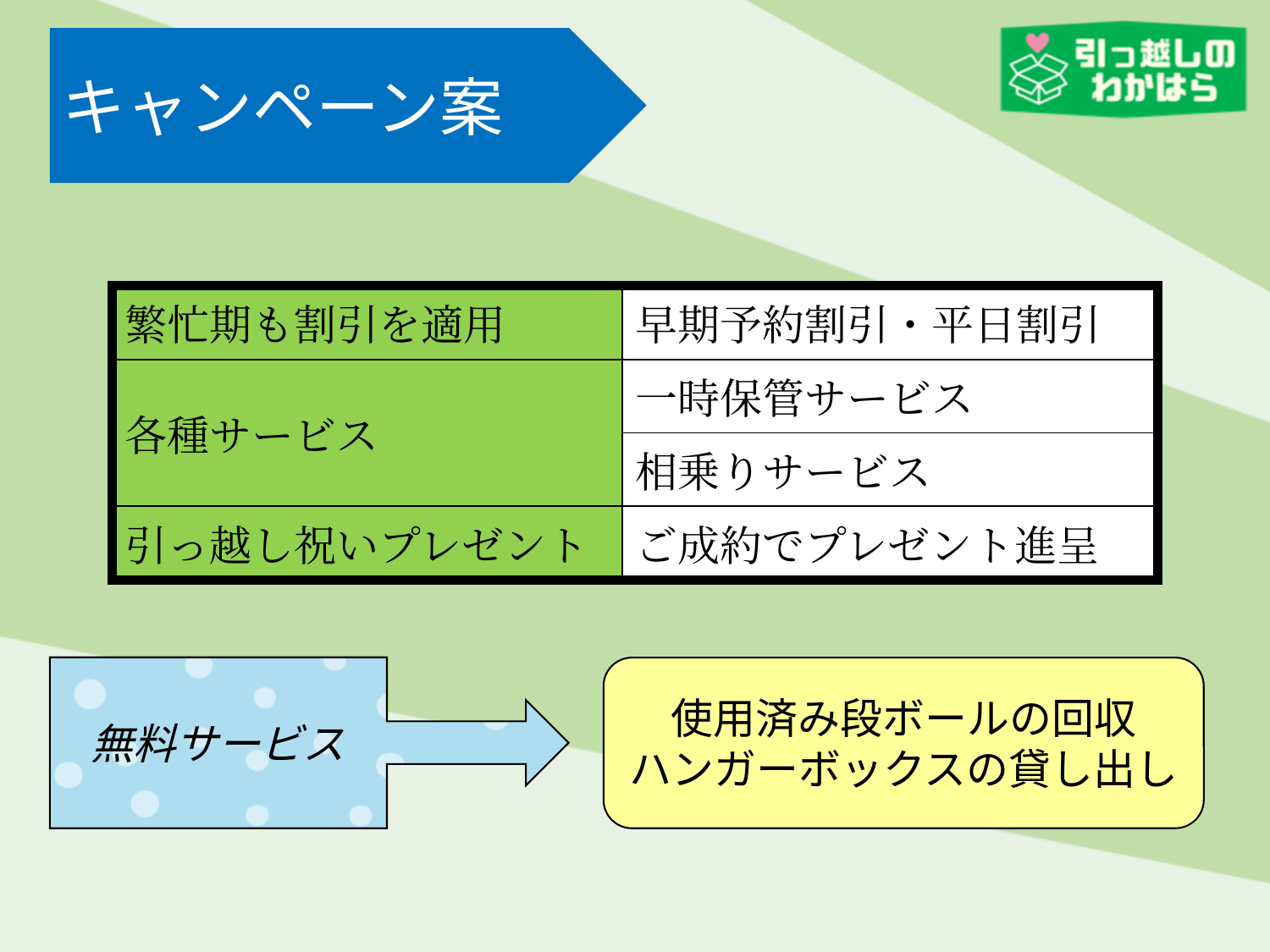

キャンペーン案
| 繁忙期も割引を適用 | 早期予約割引・平日割引 |
| --- | --- |
| 各種サービス | 一時保管サービス |
|  | 相乗りサービス |
| 引っ越し祝いプレゼント | ご成約でプレゼント進呈 |
無料サービス
使用済み段ボールの回収
ハンガーボックスの貸し出し